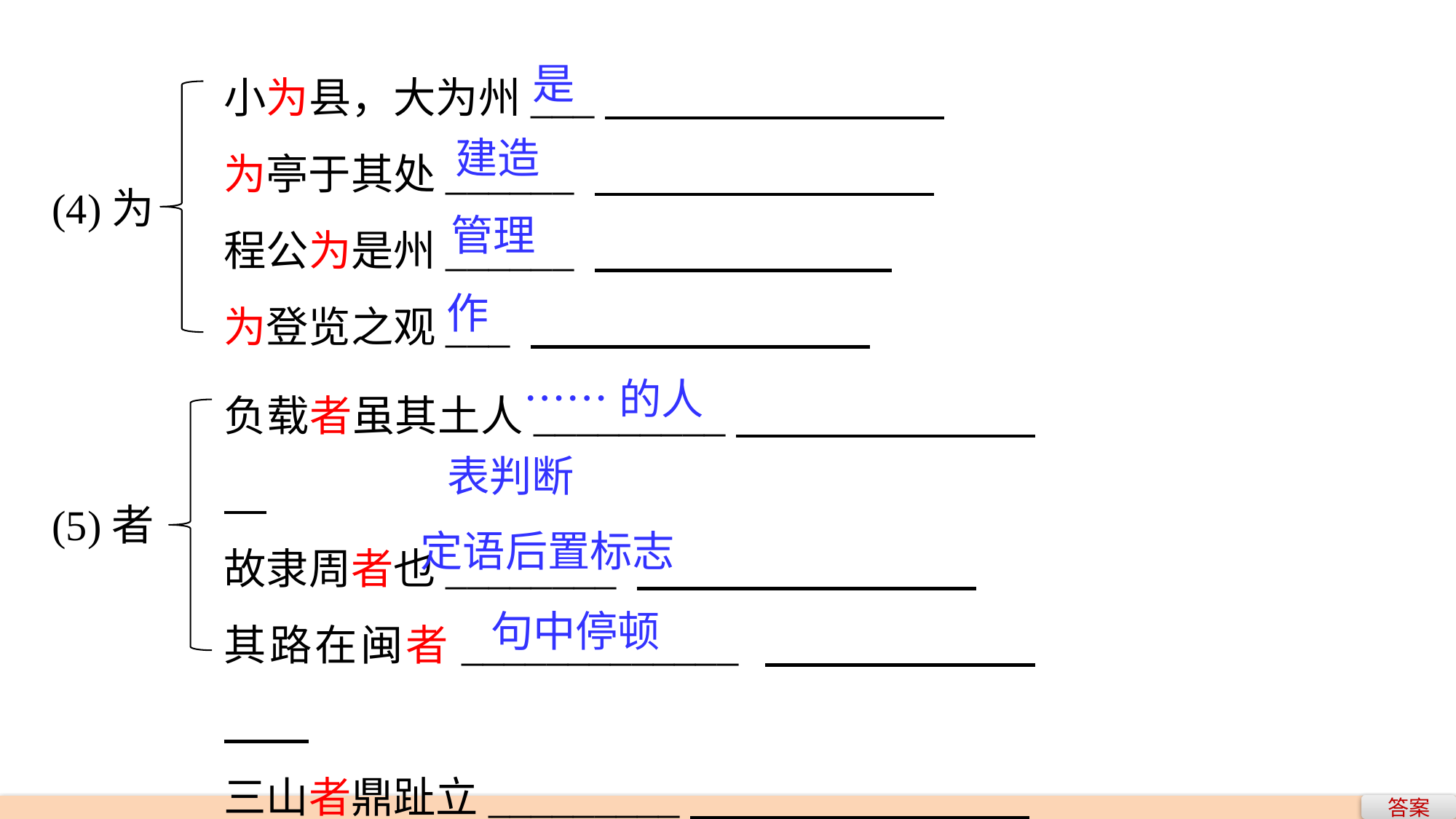

小为县，大为州___
为亭于其处______
程公为是州______
为登览之观___
是

建造
(4)为
管理
作
负载者虽其土人_________
故隶周者也________
其路在闽者_____________
三山者鼎趾立_________
……的人

表判断
(5)者
定语后置标志
句中停顿
答案